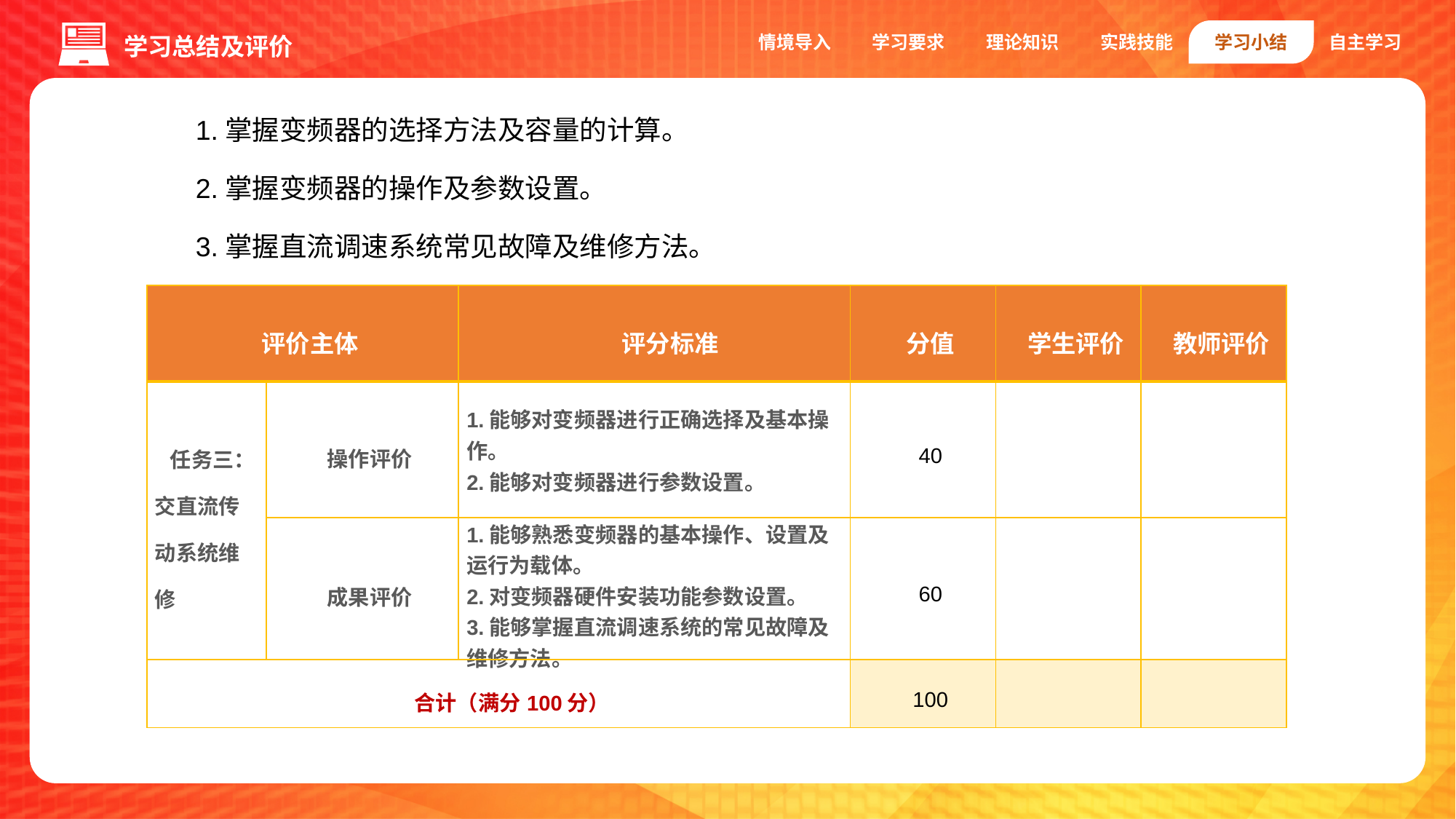

情境导入
学习要求
理论知识
实践技能
学习小结
自主学习

学习总结及评价
1.掌握变频器的选择方法及容量的计算。
2.掌握变频器的操作及参数设置。
3.掌握直流调速系统常见故障及维修方法。

| 评价主体 |  | 评分标准 | 分值 | 学生评价 | 教师评价 |
| --- | --- | --- | --- | --- | --- |
| 任务三：交直流传动系统维修 | 操作评价 | 1.能够对变频器进行正确选择及基本操作。 2.能够对变频器进行参数设置。 | 40 |  |  |
|  | 成果评价 | 1.能够熟悉变频器的基本操作、设置及运行为载体。 2.对变频器硬件安装功能参数设置。 3.能够掌握直流调速系统的常见故障及维修方法。 | 60 |  |  |
| 合计（满分100分） |  |  | 100 |  |  |